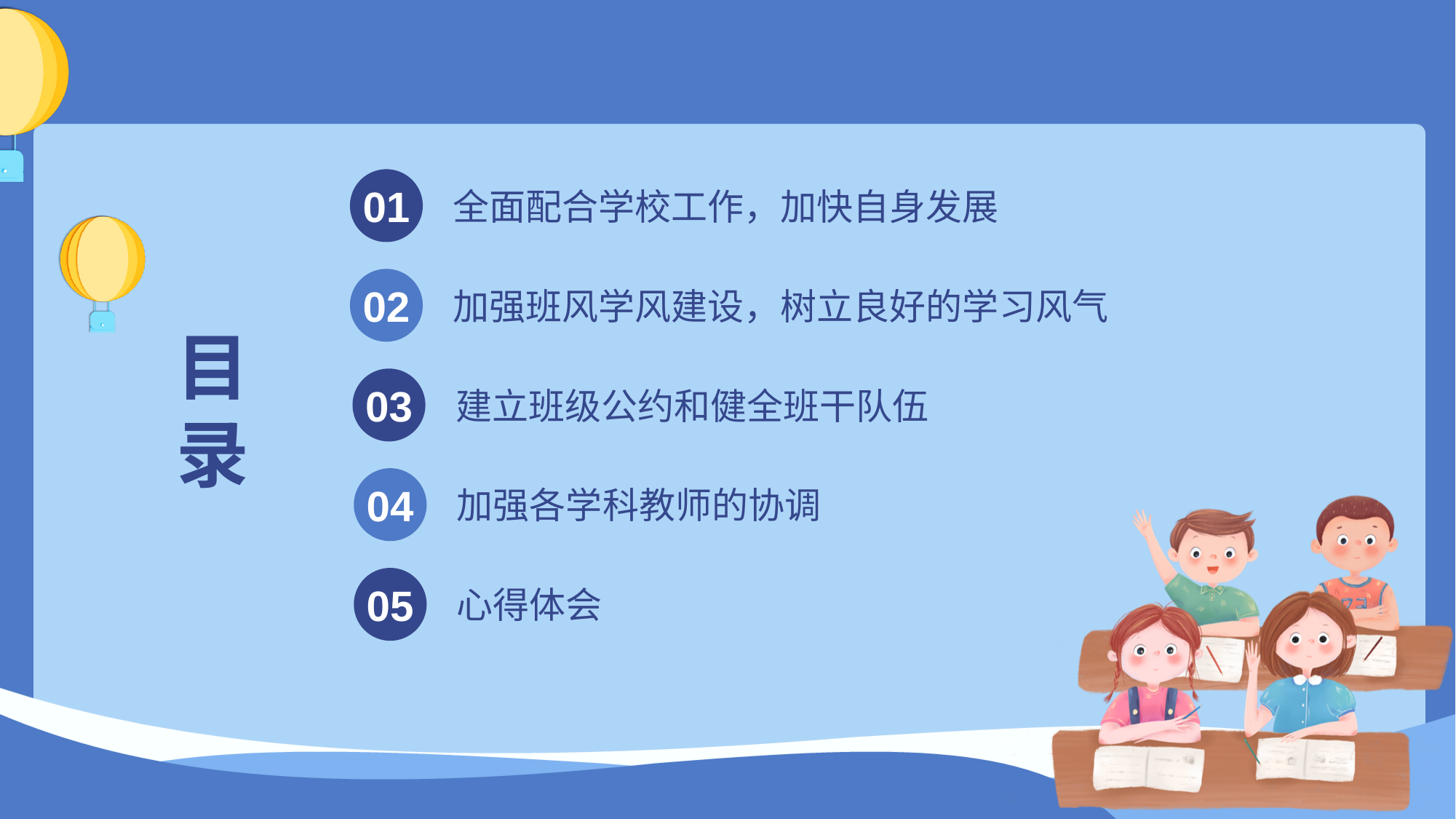

01
全面配合学校工作，加快自身发展
02
加强班风学风建设，树立良好的学习风气
目
录
03
建立班级公约和健全班干队伍
04
加强各学科教师的协调
05
心得体会
docerID:327037375